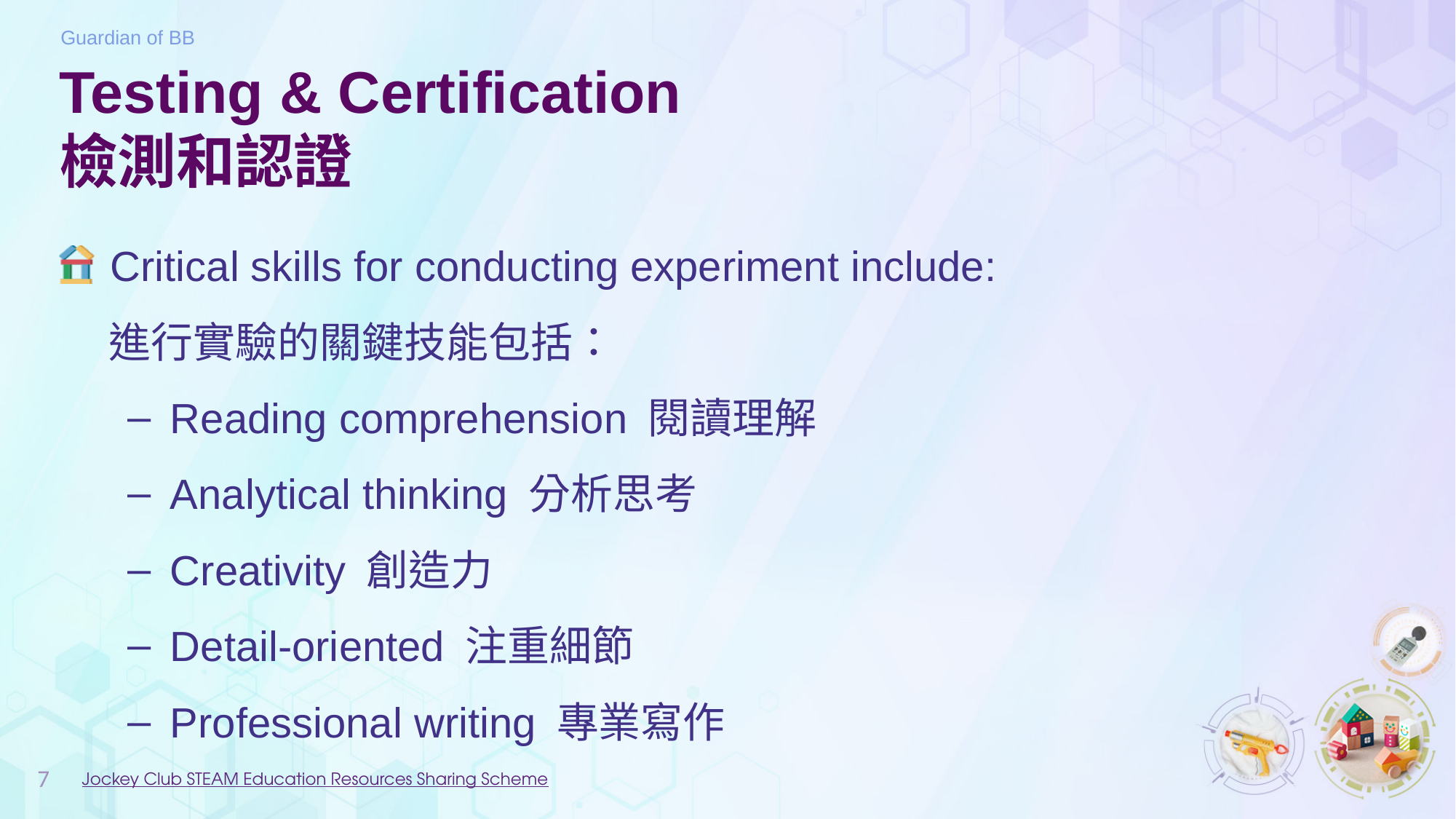

# Testing & Certification 檢測和認證
Critical skills for conducting experiment include:
進行實驗的關鍵技能包括：
Reading comprehension 閱讀理解
Analytical thinking 分析思考
Creativity 創造力
Detail-oriented 注重細節
Professional writing 專業寫作
7